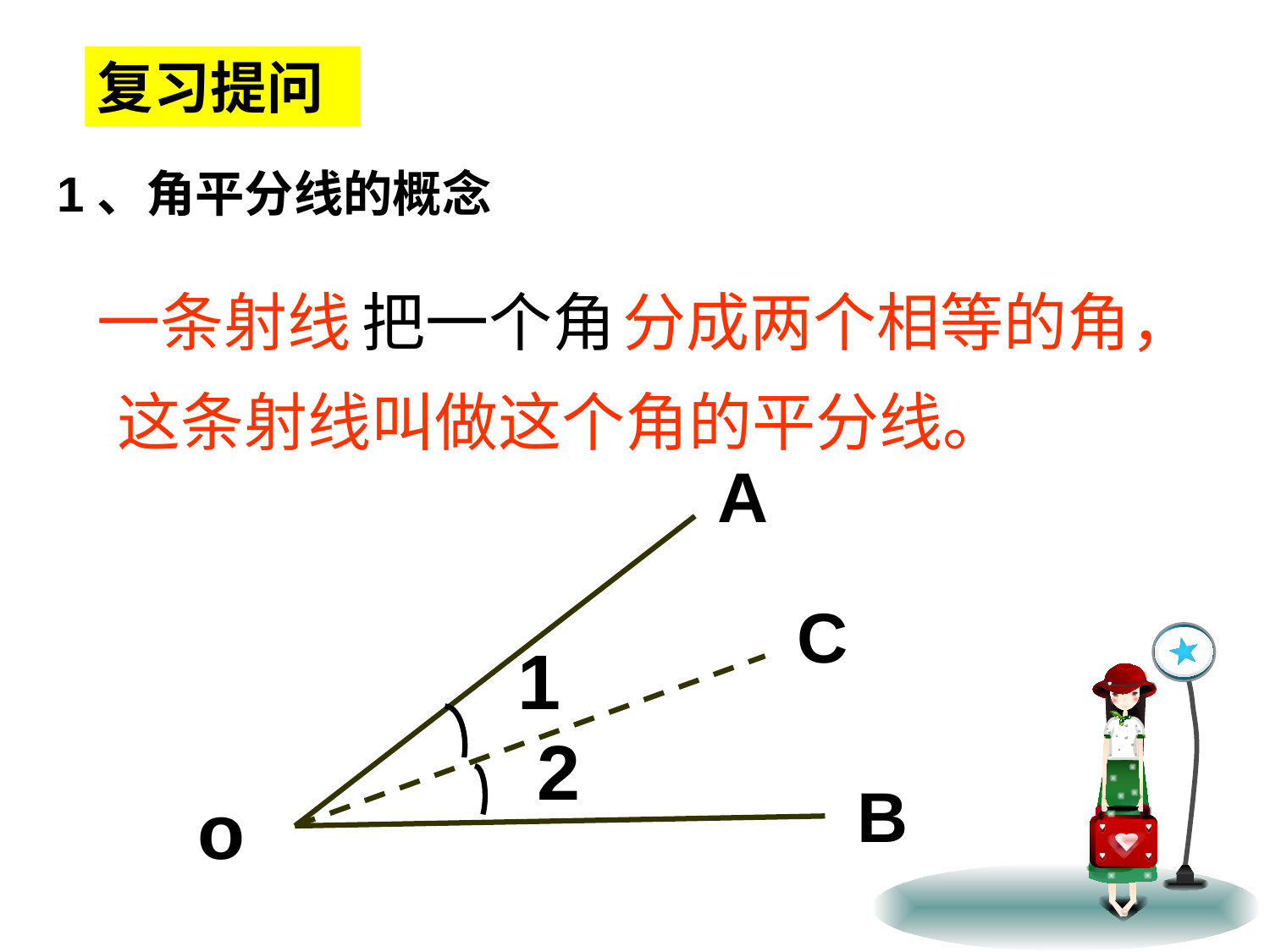

复习提问
1、角平分线的概念
一条射线
把一个角
分成两个相等的角，
这条射线叫做这个角的平分线。
A

C
1

2

B
o